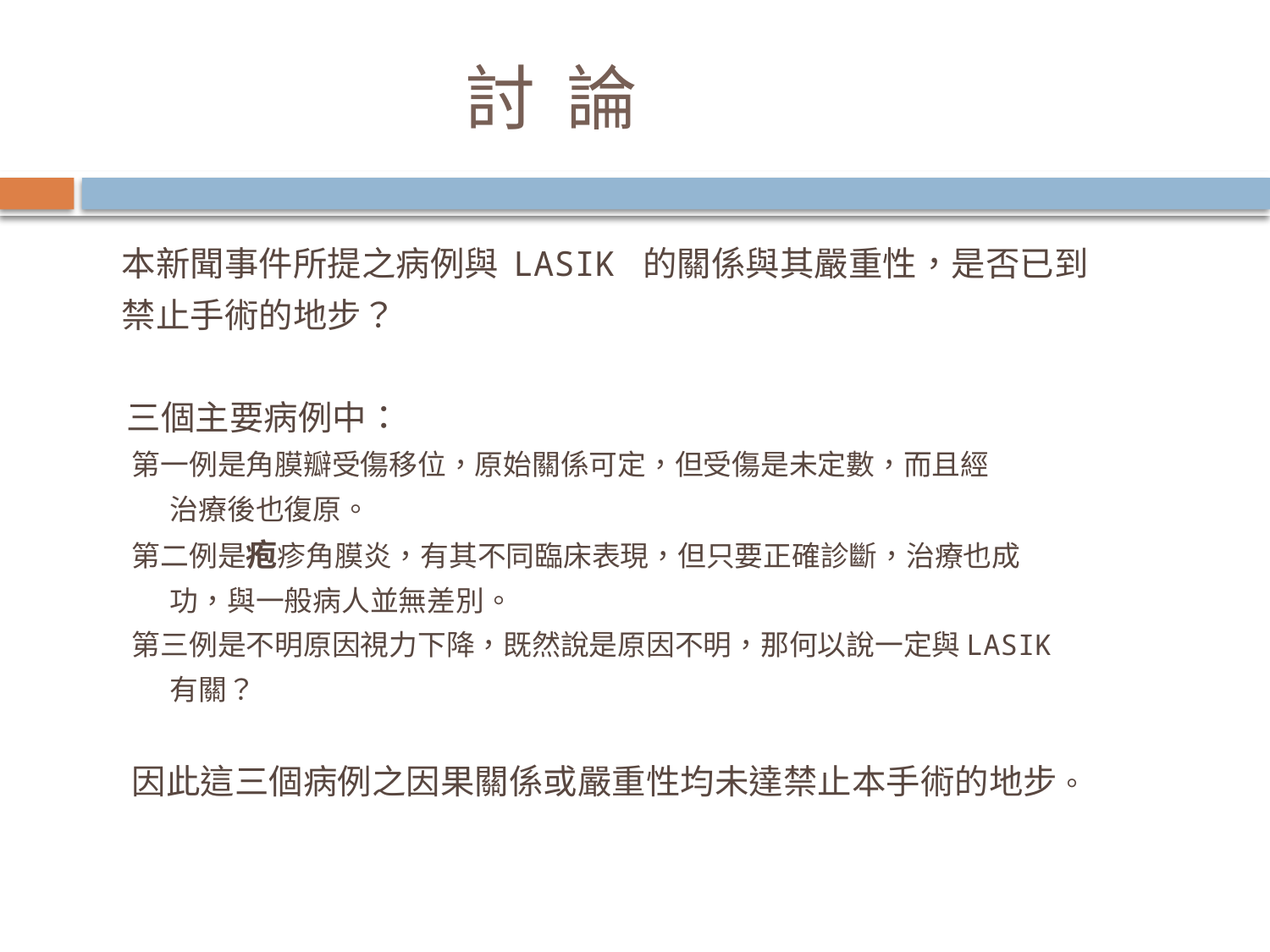

# 討  論
 本新聞事件所提之病例與 LASIK 的關係與其嚴重性，是否已到
 禁止手術的地步？

  三個主要病例中：
   第一例是角膜瓣受傷移位，原始關係可定，但受傷是未定數，而且經
         治療後也復原。
   第二例是疱疹角膜炎，有其不同臨床表現，但只要正確診斷，治療也成
         功，與一般病人並無差別。
   第三例是不明原因視力下降，既然說是原因不明，那何以說一定與LASIK
         有關？

   因此這三個病例之因果關係或嚴重性均未達禁止本手術的地步。